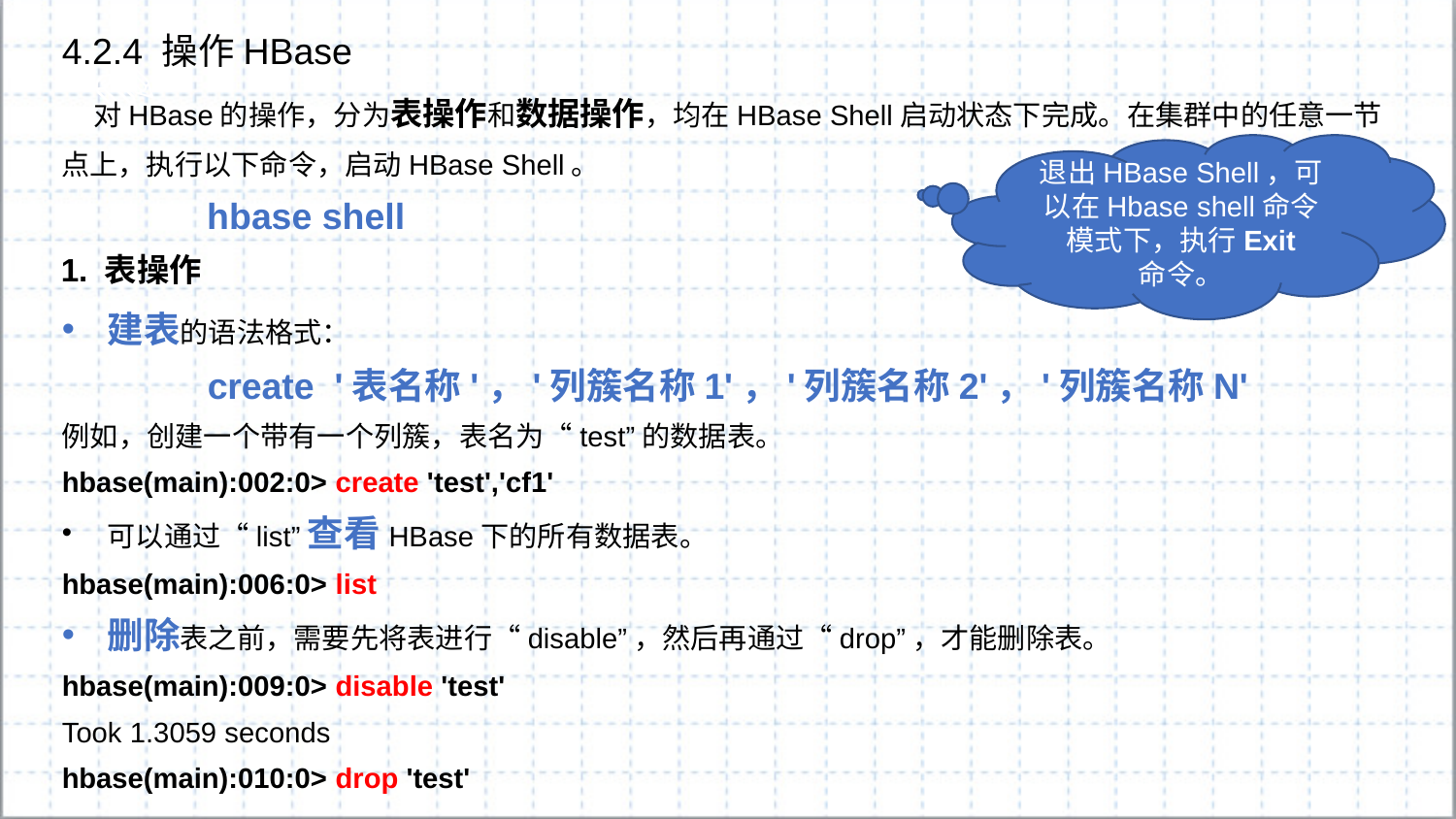

4.2.4 操作HBase
    对HBase的操作，分为表操作和数据操作，均在HBase Shell启动状态下完成。在集群中的任意一节点上，执行以下命令，启动HBase Shell。
	hbase shell
退出HBase Shell，可以在Hbase shell命令模式下，执行Exit
命令。
1. 表操作
建表的语法格式：
	create  '表名称'，'列簇名称1'，'列簇名称2'，'列簇名称N'
例如，创建一个带有一个列簇，表名为“test”的数据表。
hbase(main):002:0> create 'test','cf1'
可以通过“list”查看HBase下的所有数据表。
hbase(main):006:0> list
删除表之前，需要先将表进行“disable”，然后再通过“drop”，才能删除表。
hbase(main):009:0> disable 'test'
Took 1.3059 seconds
hbase(main):010:0> drop 'test'